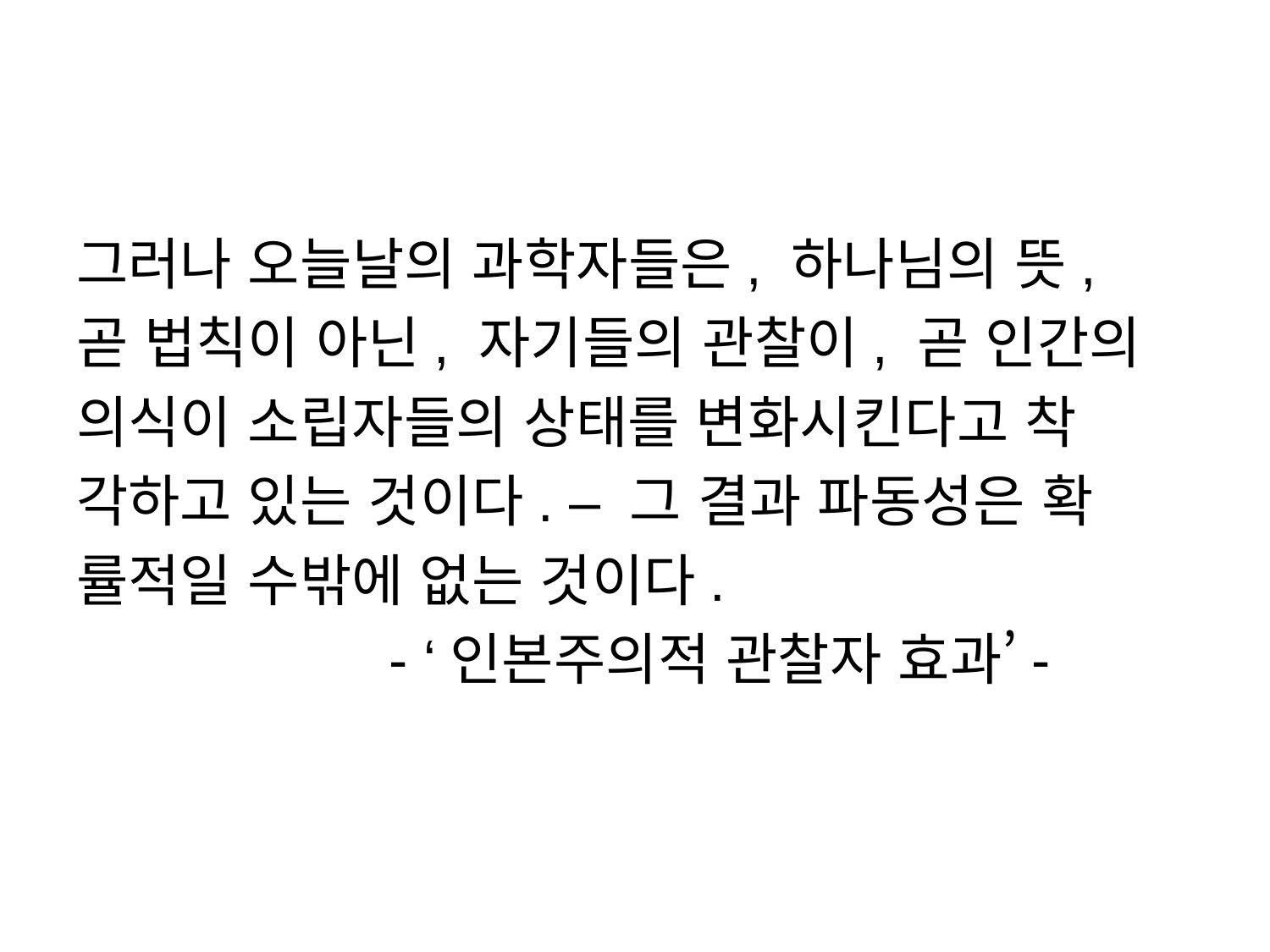

#
그러나 오늘날의 과학자들은, 하나님의 뜻,
곧 법칙이 아닌, 자기들의 관찰이, 곧 인간의
의식이 소립자들의 상태를 변화시킨다고 착
각하고 있는 것이다. – 그 결과 파동성은 확
률적일 수밖에 없는 것이다.
                    - ‘인본주의적 관찰자 효과’-